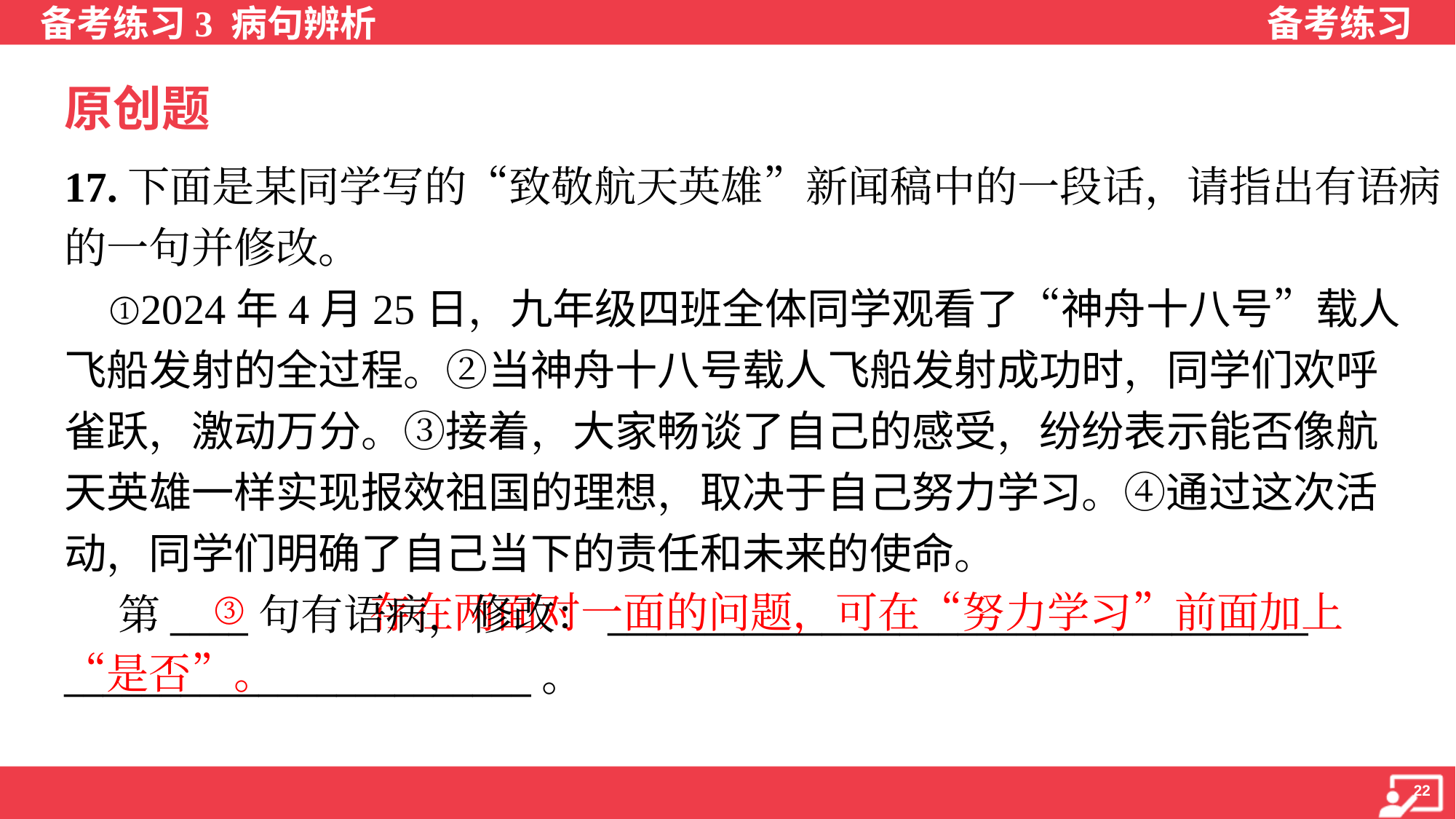

原创题
17.下面是某同学写的“致敬航天英雄”新闻稿中的一段话，请指出有语病
的一句并修改。
    ①2024年4月25日，九年级四班全体同学观看了“神舟十八号”载人
飞船发射的全过程。②当神舟十八号载人飞船发射成功时，同学们欢呼
雀跃，激动万分。③接着，大家畅谈了自己的感受，纷纷表示能否像航
天英雄一样实现报效祖国的理想，取决于自己努力学习。④通过这次活
动，同学们明确了自己当下的责任和未来的使命。
    第____句有语病，修改：____________________________________
________________________。
③
                           存在两面对一面的问题，可在“努力学习”前面加上“是否”。